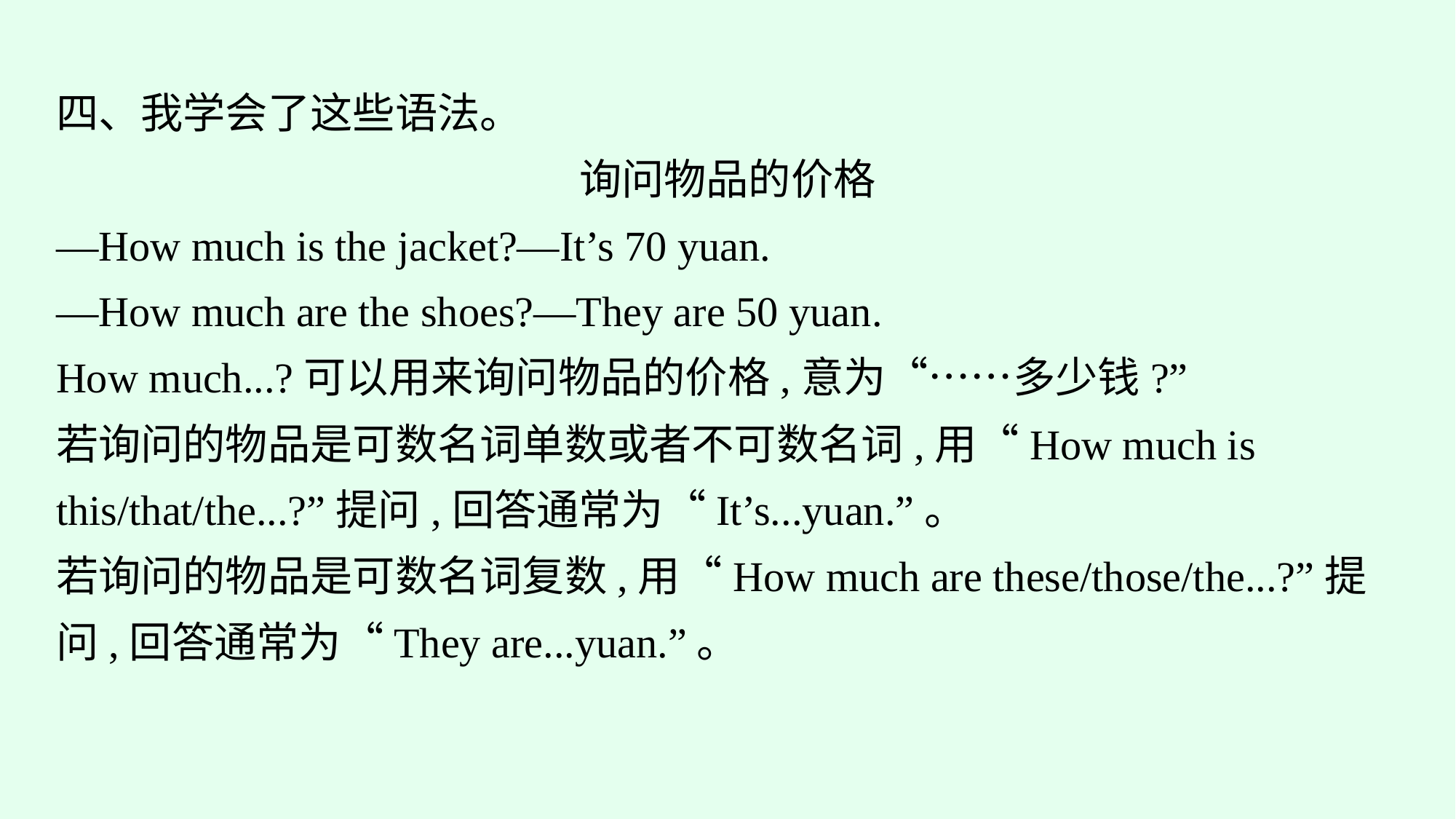

四、我学会了这些语法。
询问物品的价格
—How much is the jacket?—It’s 70 yuan.
—How much are the shoes?—They are 50 yuan.
How much...?可以用来询问物品的价格,意为“……多少钱?”
若询问的物品是可数名词单数或者不可数名词,用“How much is this/that/the...?”提问,回答通常为“It’s...yuan.”。
若询问的物品是可数名词复数,用“How much are these/those/the...?”提问,回答通常为“They are...yuan.”。